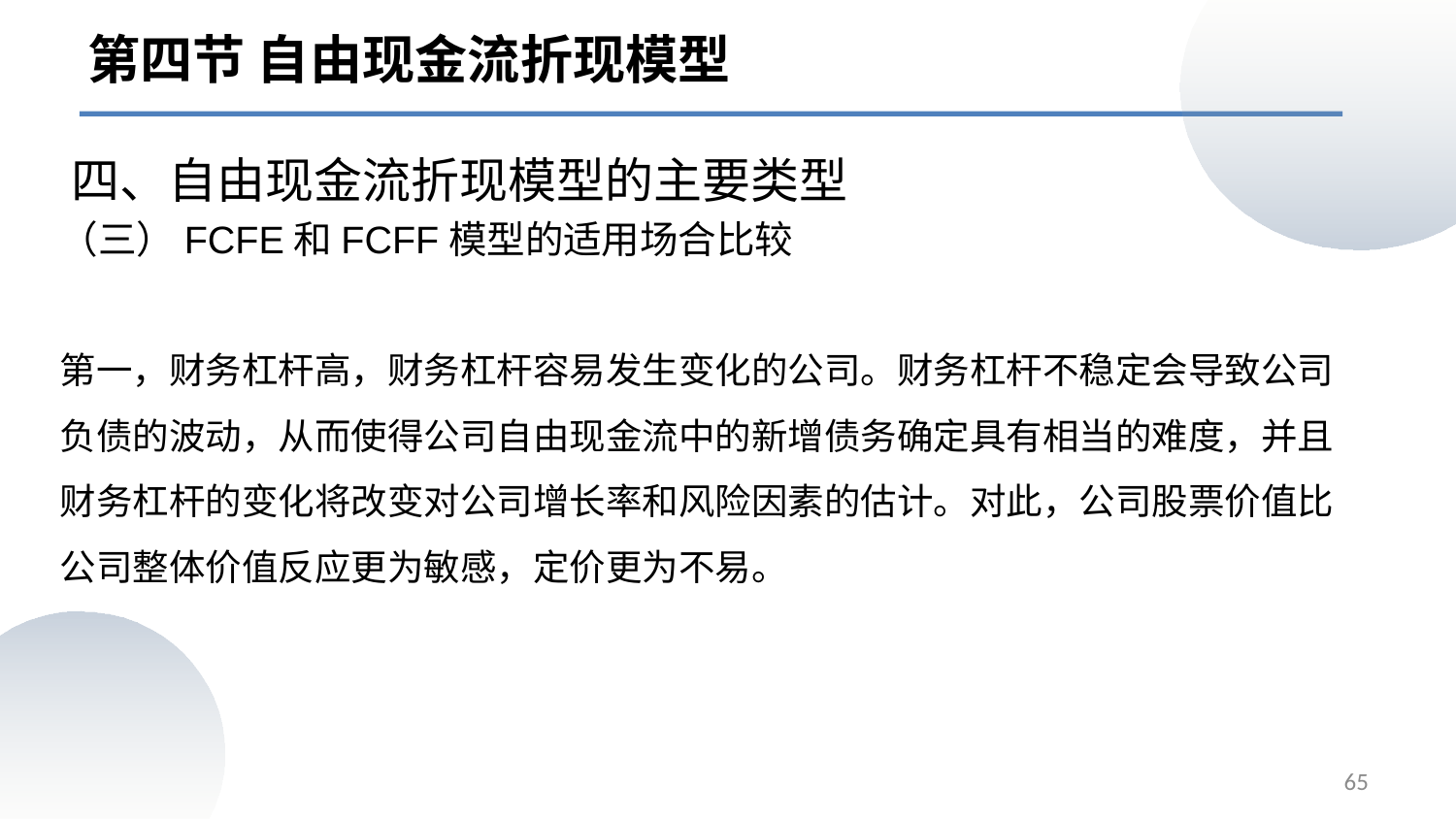

第四节 自由现金流折现模型
四、自由现金流折现模型的主要类型
（三）FCFE和FCFF模型的适用场合比较
第一，财务杠杆高，财务杠杆容易发生变化的公司。财务杠杆不稳定会导致公司负债的波动，从而使得公司自由现金流中的新增债务确定具有相当的难度，并且财务杠杆的变化将改变对公司增长率和风险因素的估计。对此，公司股票价值比公司整体价值反应更为敏感，定价更为不易。

65